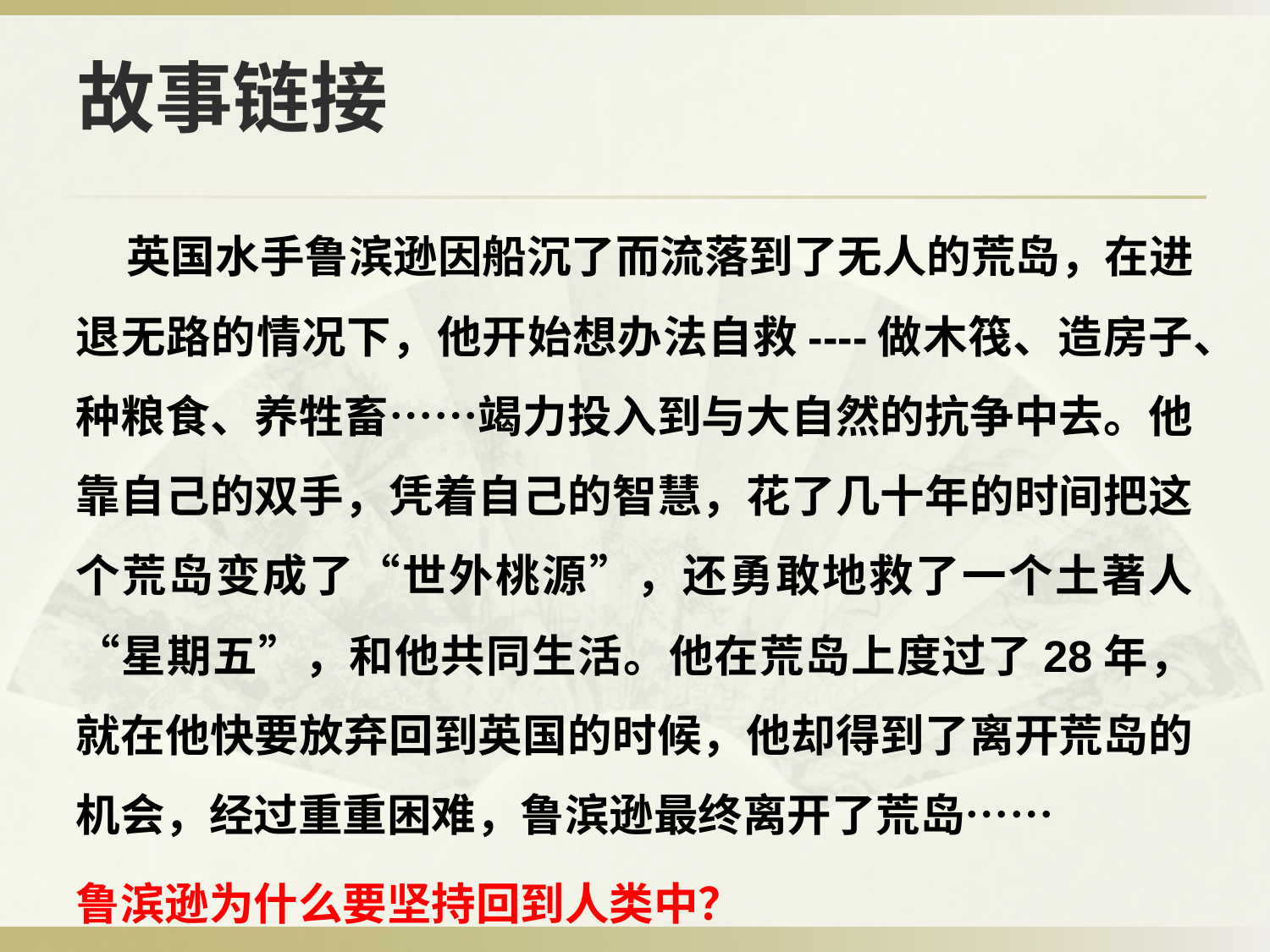

# 故事链接
    英国水手鲁滨逊因船沉了而流落到了无人的荒岛，在进退无路的情况下，他开始想办法自救----做木筏、造房子、种粮食、养牲畜……竭力投入到与大自然的抗争中去。他靠自己的双手，凭着自己的智慧，花了几十年的时间把这个荒岛变成了“世外桃源”，还勇敢地救了一个土著人“星期五”，和他共同生活。他在荒岛上度过了28年，就在他快要放弃回到英国的时候，他却得到了离开荒岛的机会，经过重重困难，鲁滨逊最终离开了荒岛……
鲁滨逊为什么要坚持回到人类中？